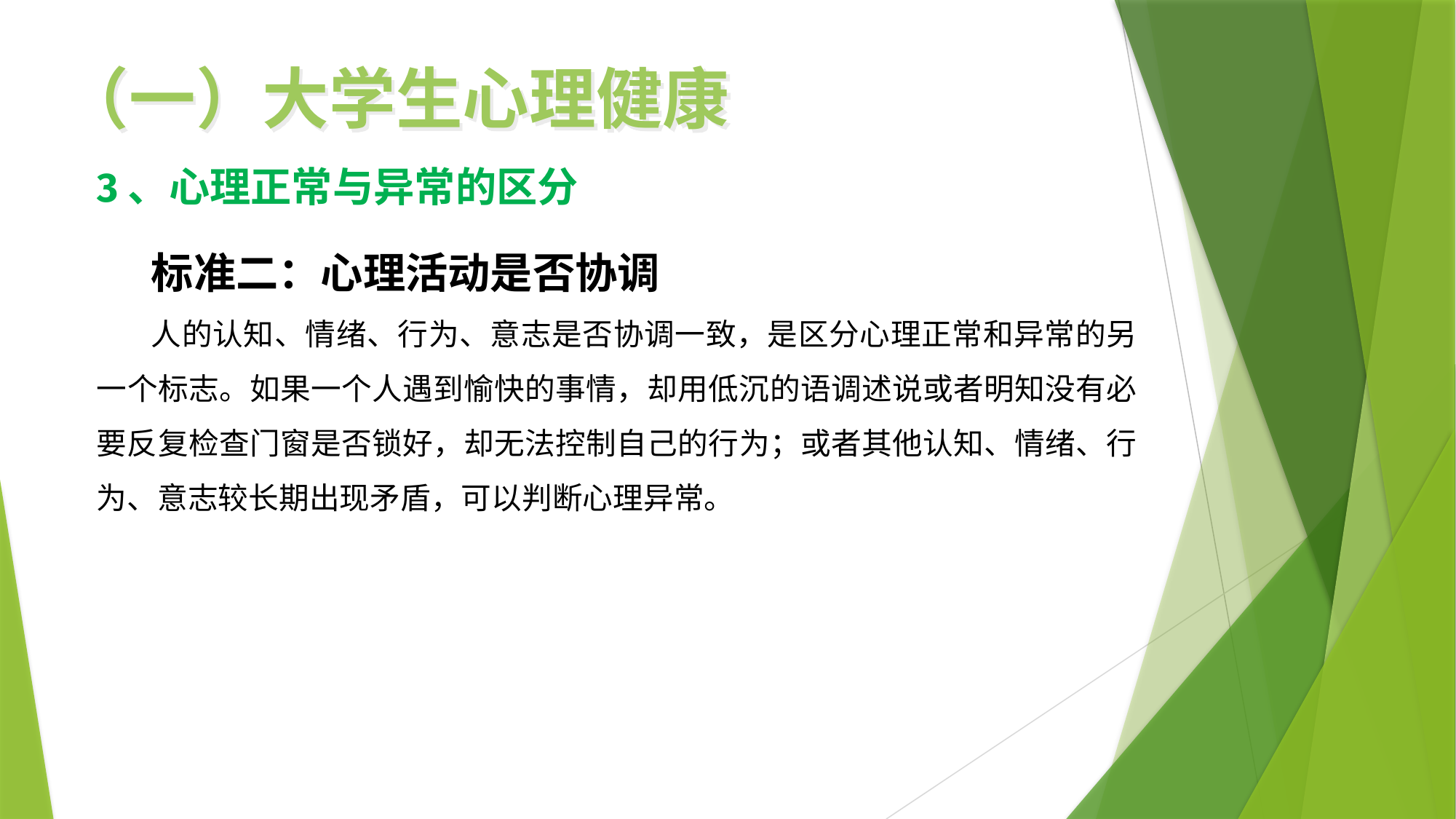

（一）大学生心理健康
3、心理正常与异常的区分
标准二：心理活动是否协调
人的认知、情绪、行为、意志是否协调一致，是区分心理正常和异常的另一个标志。如果一个人遇到愉快的事情，却用低沉的语调述说或者明知没有必要反复检查门窗是否锁好，却无法控制自己的行为；或者其他认知、情绪、行为、意志较长期出现矛盾，可以判断心理异常。